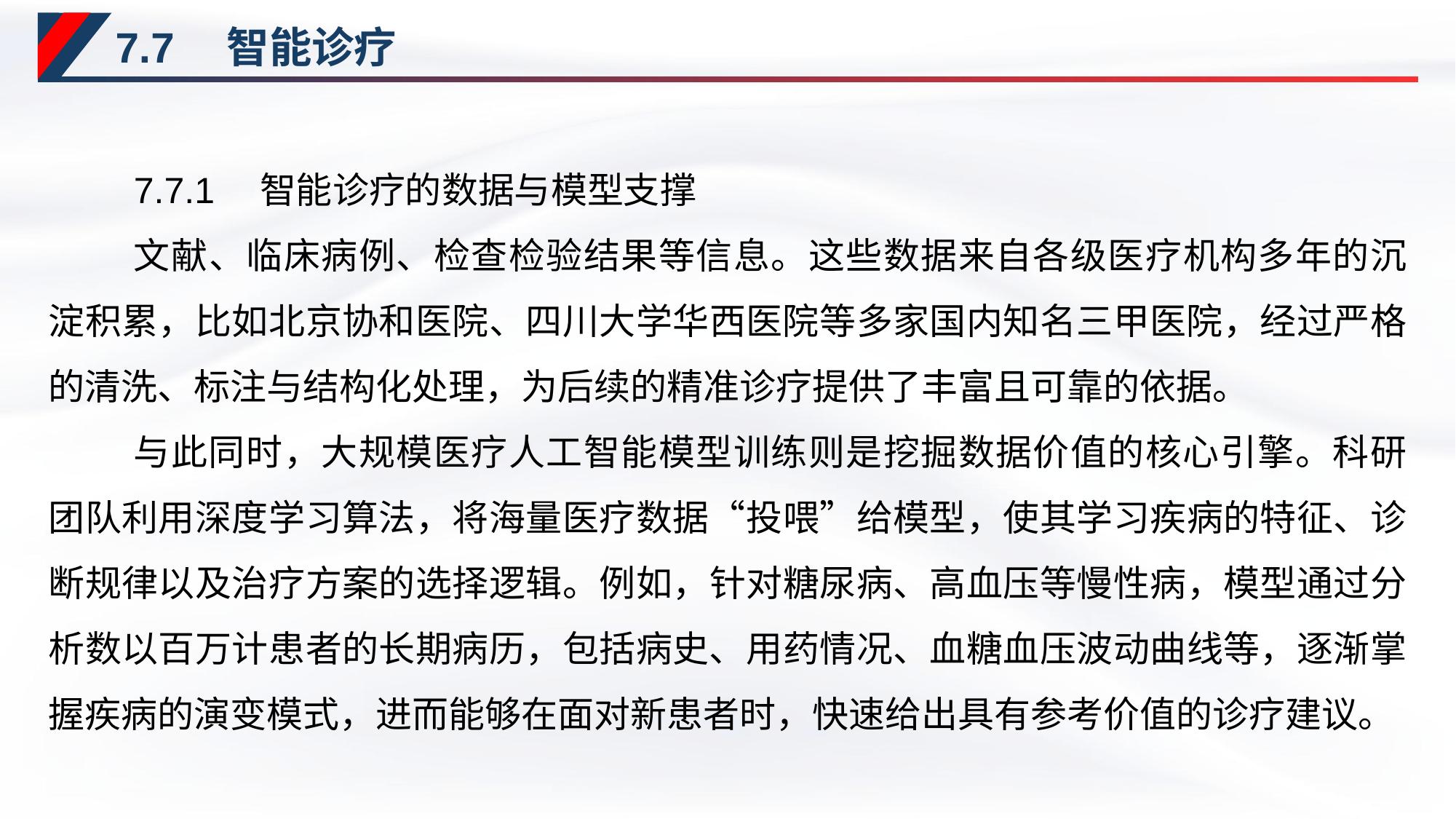

# 7.7　智能诊疗
7.7.1　智能诊疗的数据与模型支撑
文献、临床病例、检查检验结果等信息。这些数据来自各级医疗机构多年的沉淀积累，比如北京协和医院、四川大学华西医院等多家国内知名三甲医院，经过严格的清洗、标注与结构化处理，为后续的精准诊疗提供了丰富且可靠的依据。
与此同时，大规模医疗人工智能模型训练则是挖掘数据价值的核心引擎。科研团队利用深度学习算法，将海量医疗数据“投喂”给模型，使其学习疾病的特征、诊断规律以及治疗方案的选择逻辑。例如，针对糖尿病、高血压等慢性病，模型通过分析数以百万计患者的长期病历，包括病史、用药情况、血糖血压波动曲线等，逐渐掌握疾病的演变模式，进而能够在面对新患者时，快速给出具有参考价值的诊疗建议。